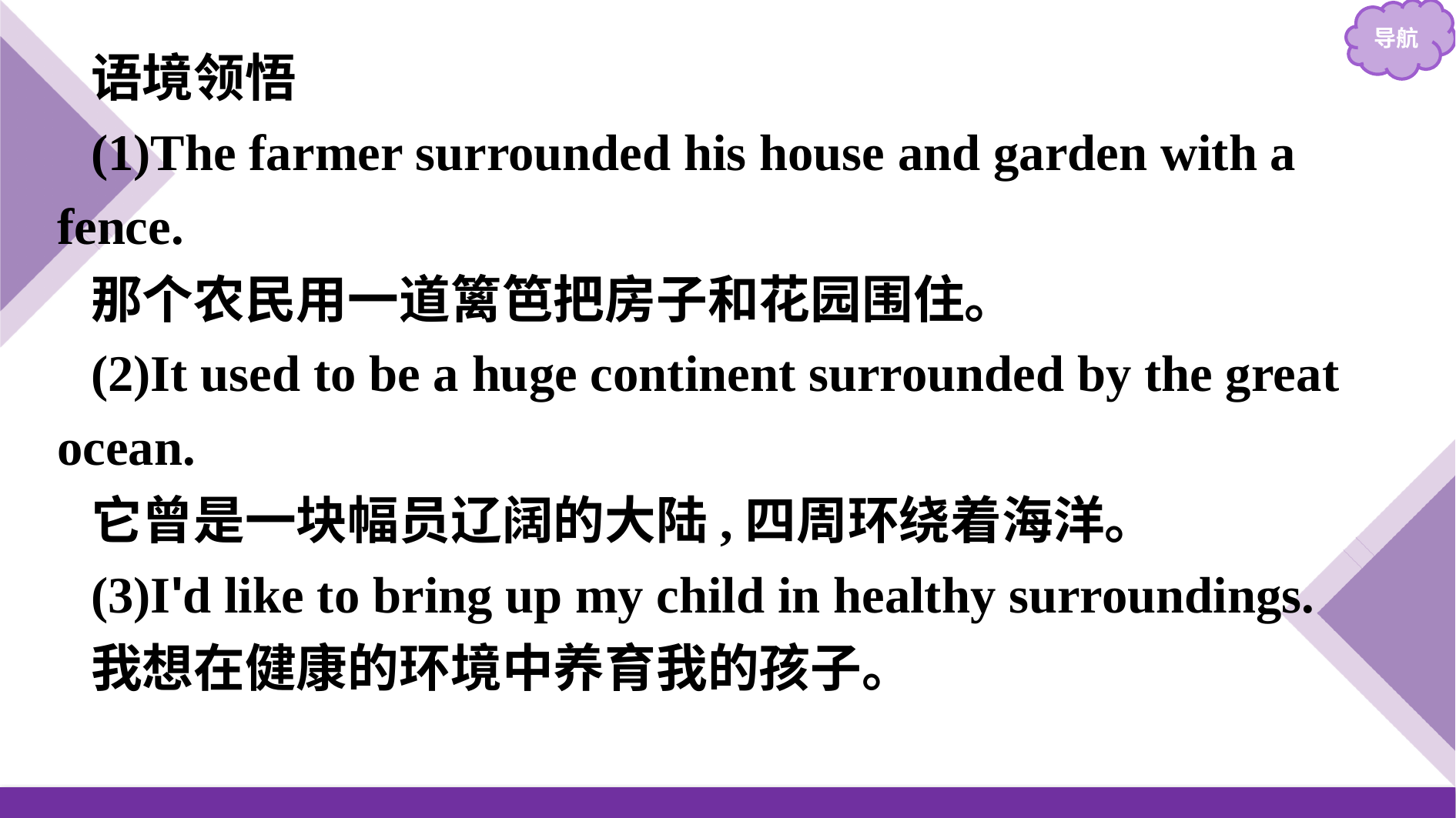

语境领悟
(1)The farmer surrounded his house and garden with a fence.
那个农民用一道篱笆把房子和花园围住。
(2)It used to be a huge continent surrounded by the great ocean.
它曾是一块幅员辽阔的大陆,四周环绕着海洋。
(3)I'd like to bring up my child in healthy surroundings.
我想在健康的环境中养育我的孩子。